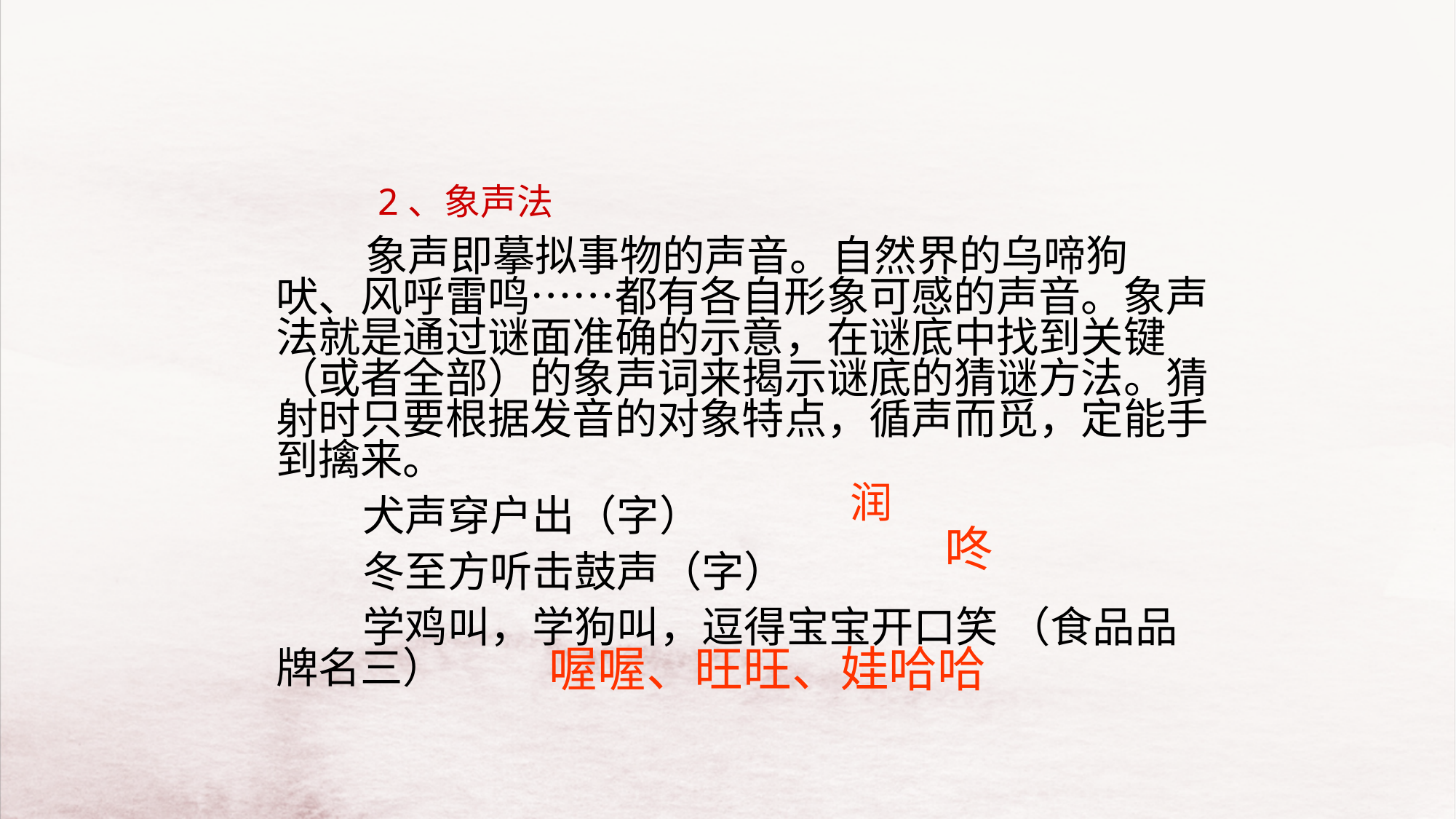

2、象声法
　　　 象声即摹拟事物的声音。自然界的乌啼狗吠、风呼雷鸣……都有各自形象可感的声音。象声法就是通过谜面准确的示意，在谜底中找到关键（或者全部）的象声词来揭示谜底的猜谜方法。猜射时只要根据发音的对象特点，循声而觅，定能手到擒来。
           犬声穿户出（字）
           冬至方听击鼓声（字）
           学鸡叫，学狗叫，逗得宝宝开口笑 （食品品牌名三）

润
咚

喔喔、旺旺、娃哈哈